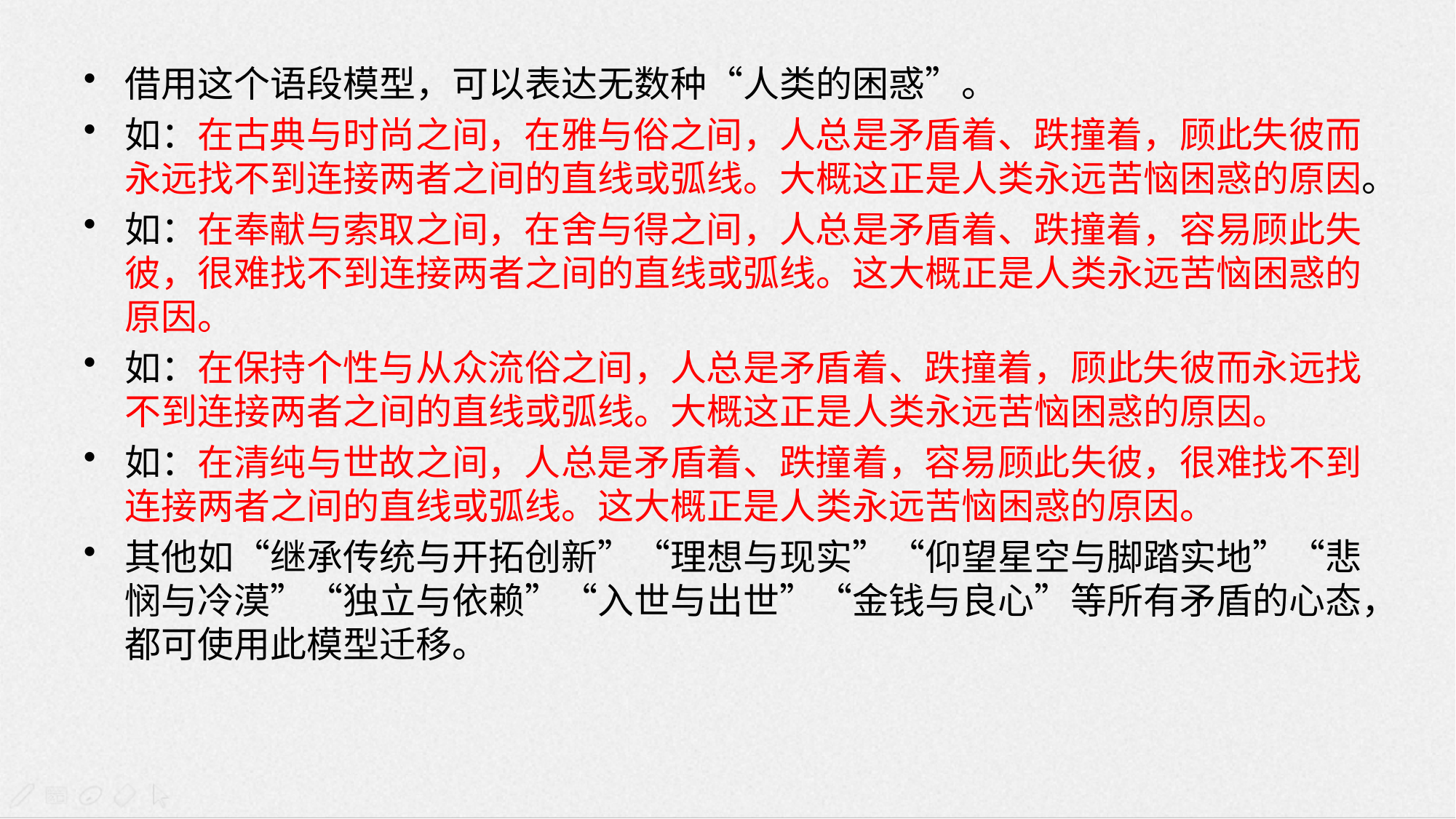

借用这个语段模型，可以表达无数种“人类的困惑”。
如：在古典与时尚之间，在雅与俗之间，人总是矛盾着、跌撞着，顾此失彼而永远找不到连接两者之间的直线或弧线。大概这正是人类永远苦恼困惑的原因。
如：在奉献与索取之间，在舍与得之间，人总是矛盾着、跌撞着，容易顾此失彼，很难找不到连接两者之间的直线或弧线。这大概正是人类永远苦恼困惑的原因。
如：在保持个性与从众流俗之间，人总是矛盾着、跌撞着，顾此失彼而永远找不到连接两者之间的直线或弧线。大概这正是人类永远苦恼困惑的原因。
如：在清纯与世故之间，人总是矛盾着、跌撞着，容易顾此失彼，很难找不到连接两者之间的直线或弧线。这大概正是人类永远苦恼困惑的原因。
其他如“继承传统与开拓创新”“理想与现实”“仰望星空与脚踏实地”“悲悯与冷漠”“独立与依赖”“入世与出世”“金钱与良心”等所有矛盾的心态，都可使用此模型迁移。